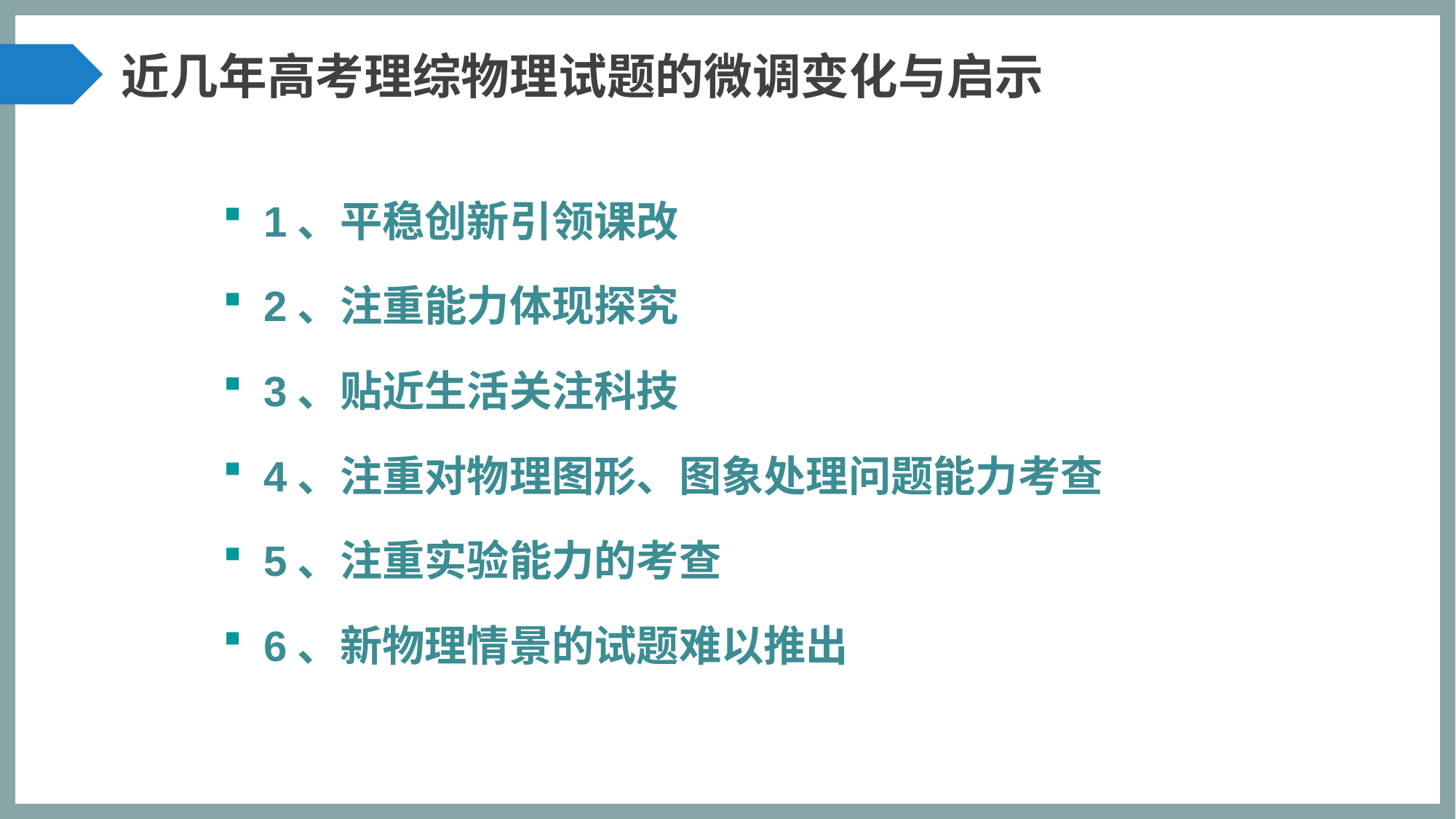

近几年高考理综物理试题的微调变化与启示

1、平稳创新引领课改
2、注重能力体现探究
3、贴近生活关注科技
4、注重对物理图形、图象处理问题能力考查
5、注重实验能力的考查
6、新物理情景的试题难以推出